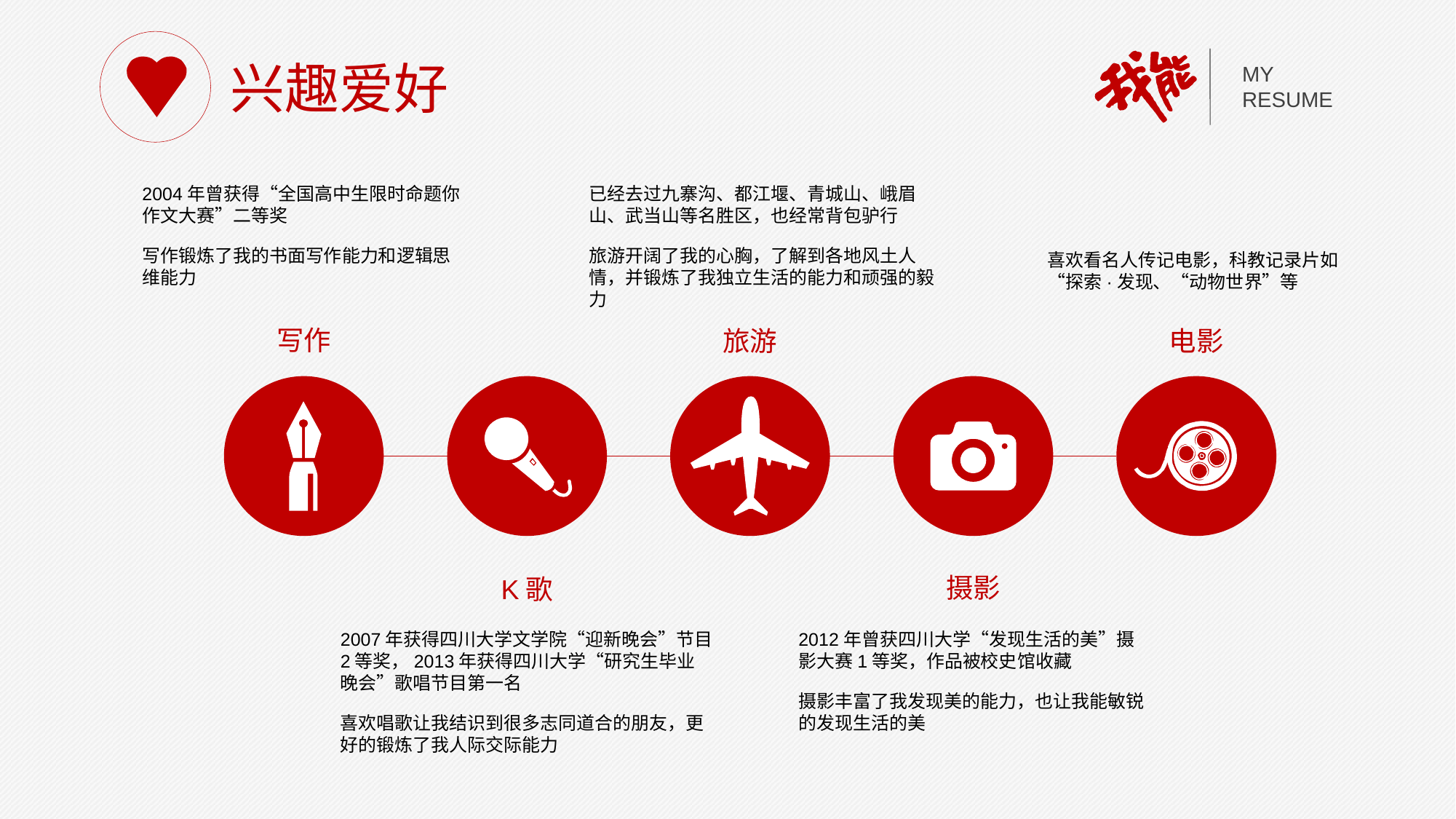

兴趣爱好

MY
RESUME

2004年曾获得“全国高中生限时命题你作文大赛”二等奖
写作锻炼了我的书面写作能力和逻辑思维能力
已经去过九寨沟、都江堰、青城山、峨眉山、武当山等名胜区，也经常背包驴行
旅游开阔了我的心胸，了解到各地风土人情，并锻炼了我独立生活的能力和顽强的毅力
喜欢看名人传记电影，科教记录片如“探索·发现、“动物世界”等
写作
旅游
电影

摄影
K歌
2007年获得四川大学文学院“迎新晚会”节目2等奖，2013年获得四川大学“研究生毕业晚会”歌唱节目第一名
喜欢唱歌让我结识到很多志同道合的朋友，更好的锻炼了我人际交际能力
2012年曾获四川大学“发现生活的美”摄影大赛1等奖，作品被校史馆收藏
摄影丰富了我发现美的能力，也让我能敏锐的发现生活的美